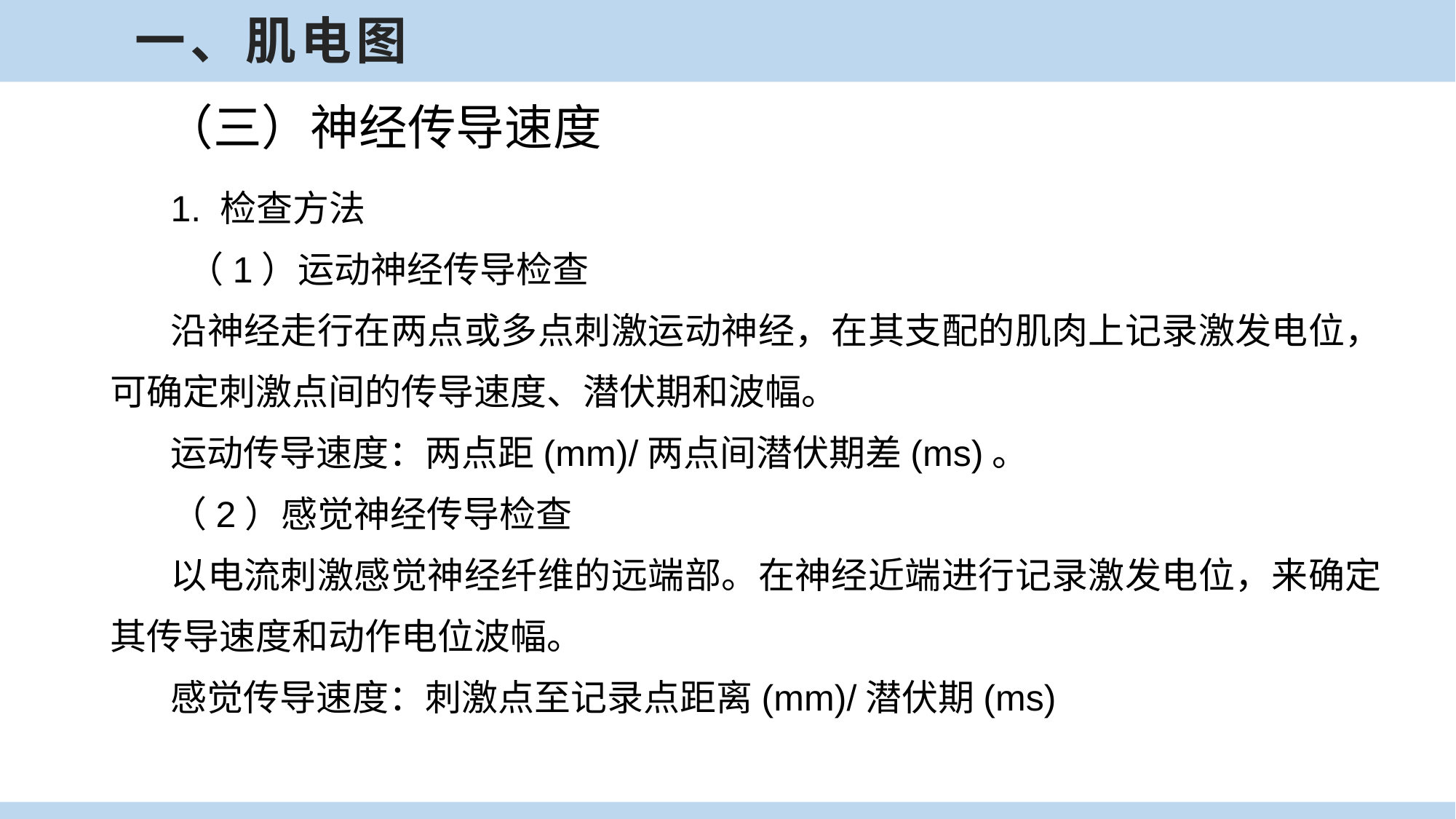

一、肌电图
（三）神经传导速度

1. 检查方法
 （1）运动神经传导检查
沿神经走行在两点或多点刺激运动神经，在其支配的肌肉上记录激发电位，可确定刺激点间的传导速度、潜伏期和波幅。
运动传导速度：两点距(mm)/两点间潜伏期差(ms)。
（2）感觉神经传导检查
以电流刺激感觉神经纤维的远端部。在神经近端进行记录激发电位，来确定其传导速度和动作电位波幅。
感觉传导速度：刺激点至记录点距离(mm)/潜伏期(ms)